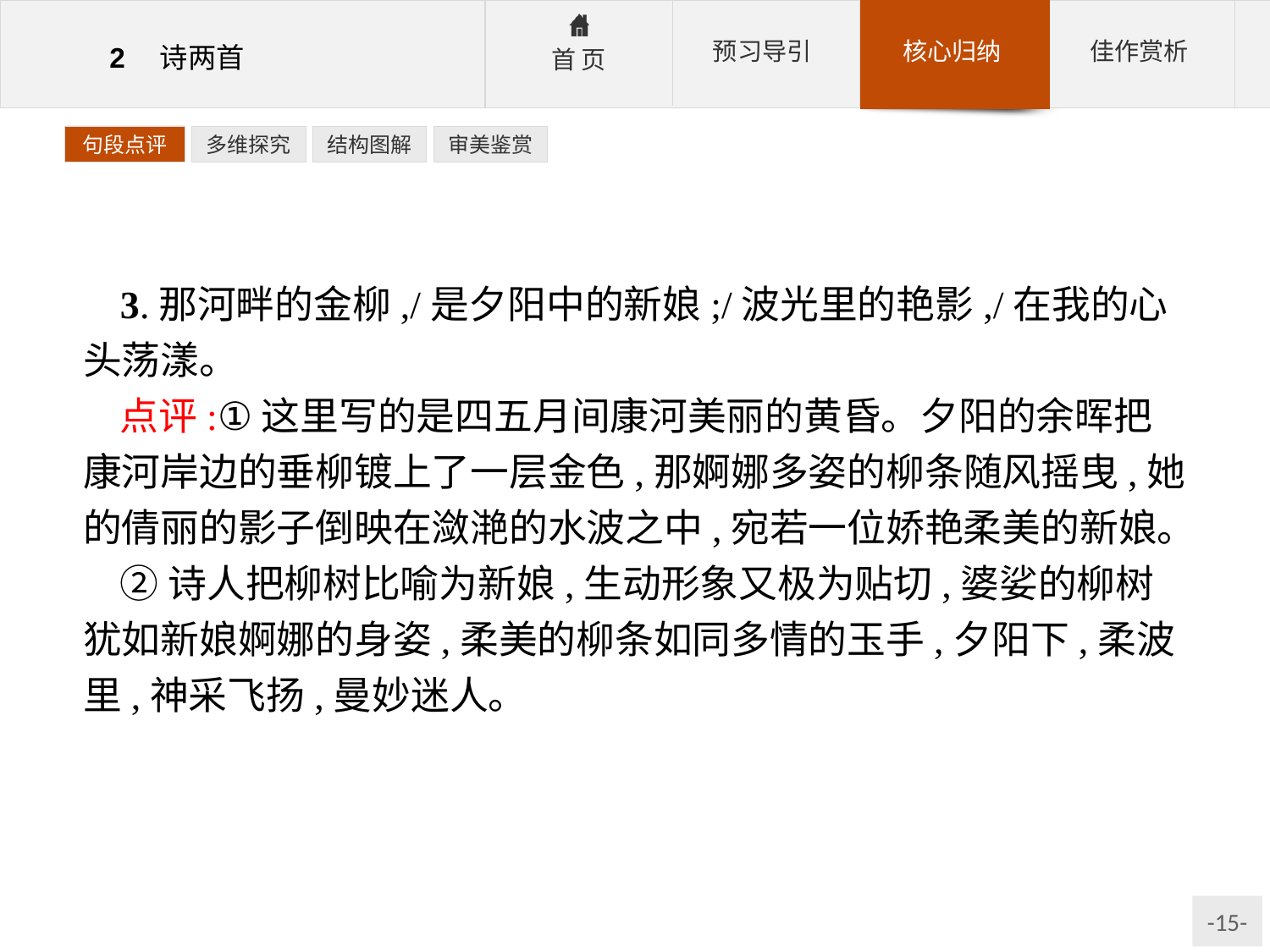

句段点评
多维探究
结构图解
审美鉴赏
3.那河畔的金柳,/是夕阳中的新娘;/波光里的艳影,/在我的心头荡漾。
点评:①这里写的是四五月间康河美丽的黄昏。夕阳的余晖把康河岸边的垂柳镀上了一层金色,那婀娜多姿的柳条随风摇曳,她的倩丽的影子倒映在潋滟的水波之中,宛若一位娇艳柔美的新娘。
②诗人把柳树比喻为新娘,生动形象又极为贴切,婆娑的柳树犹如新娘婀娜的身姿,柔美的柳条如同多情的玉手,夕阳下,柔波里,神采飞扬,曼妙迷人。